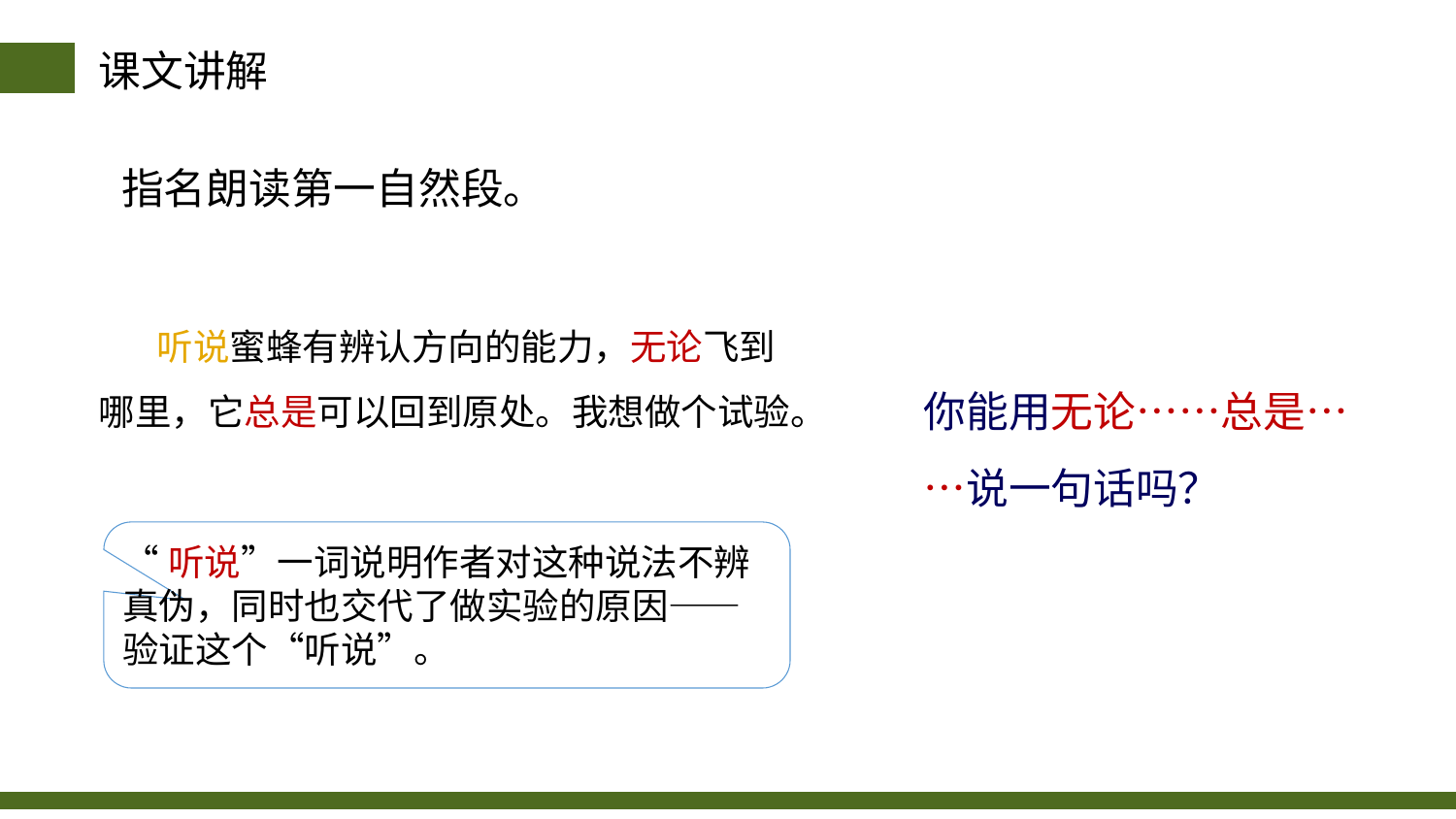

课文讲解
指名朗读第一自然段。
      听说蜜蜂有辨认方向的能力，无论飞到哪里，它总是可以回到原处。我想做个试验。
你能用无论……总是……说一句话吗？
“听说”一词说明作者对这种说法不辨真伪，同时也交代了做实验的原因——验证这个“听说”。